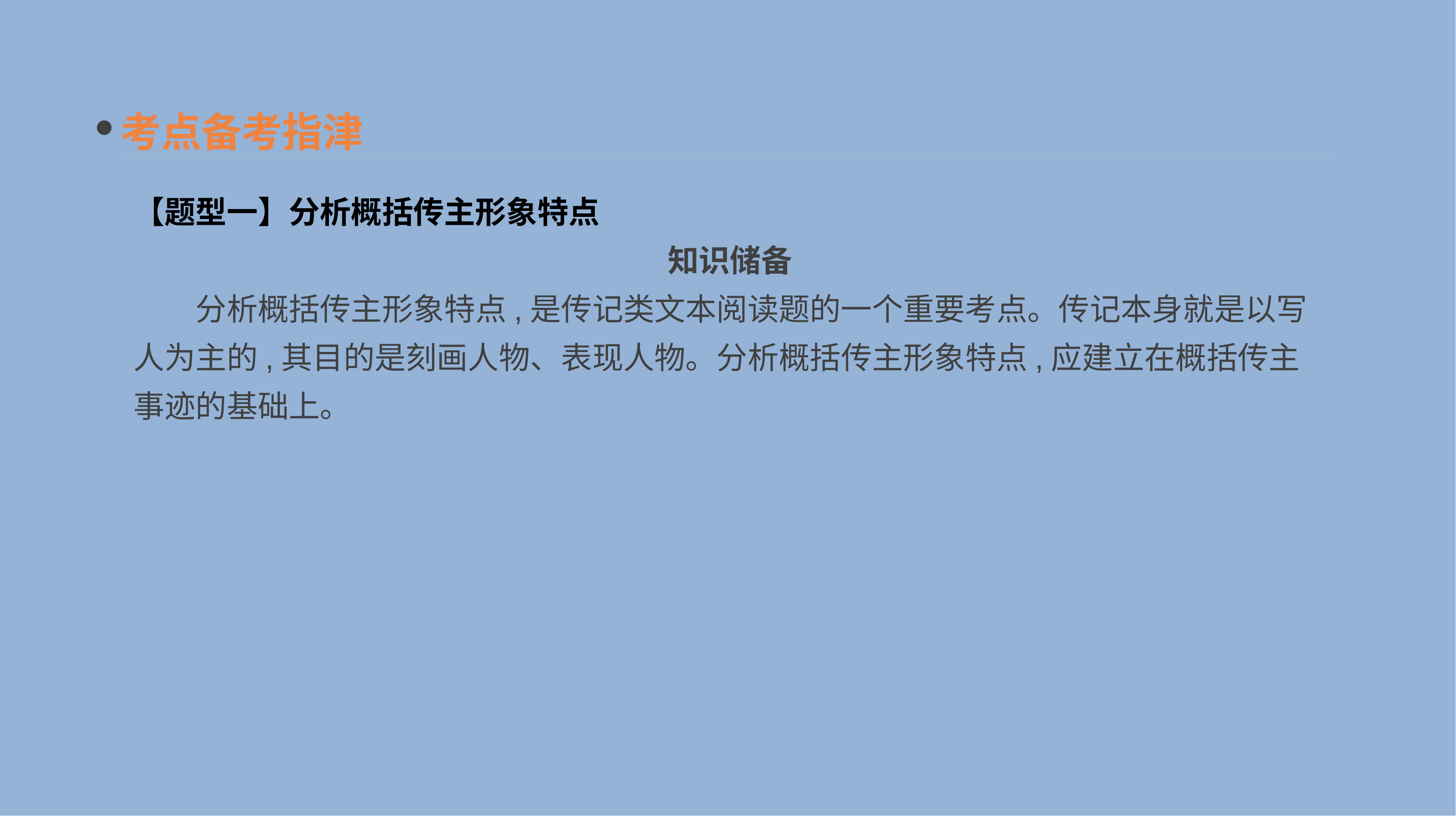

考点备考指津

【题型一】分析概括传主形象特点
知识储备
　　分析概括传主形象特点,是传记类文本阅读题的一个重要考点。传记本身就是以写人为主的,其目的是刻画人物、表现人物。分析概括传主形象特点,应建立在概括传主事迹的基础上。